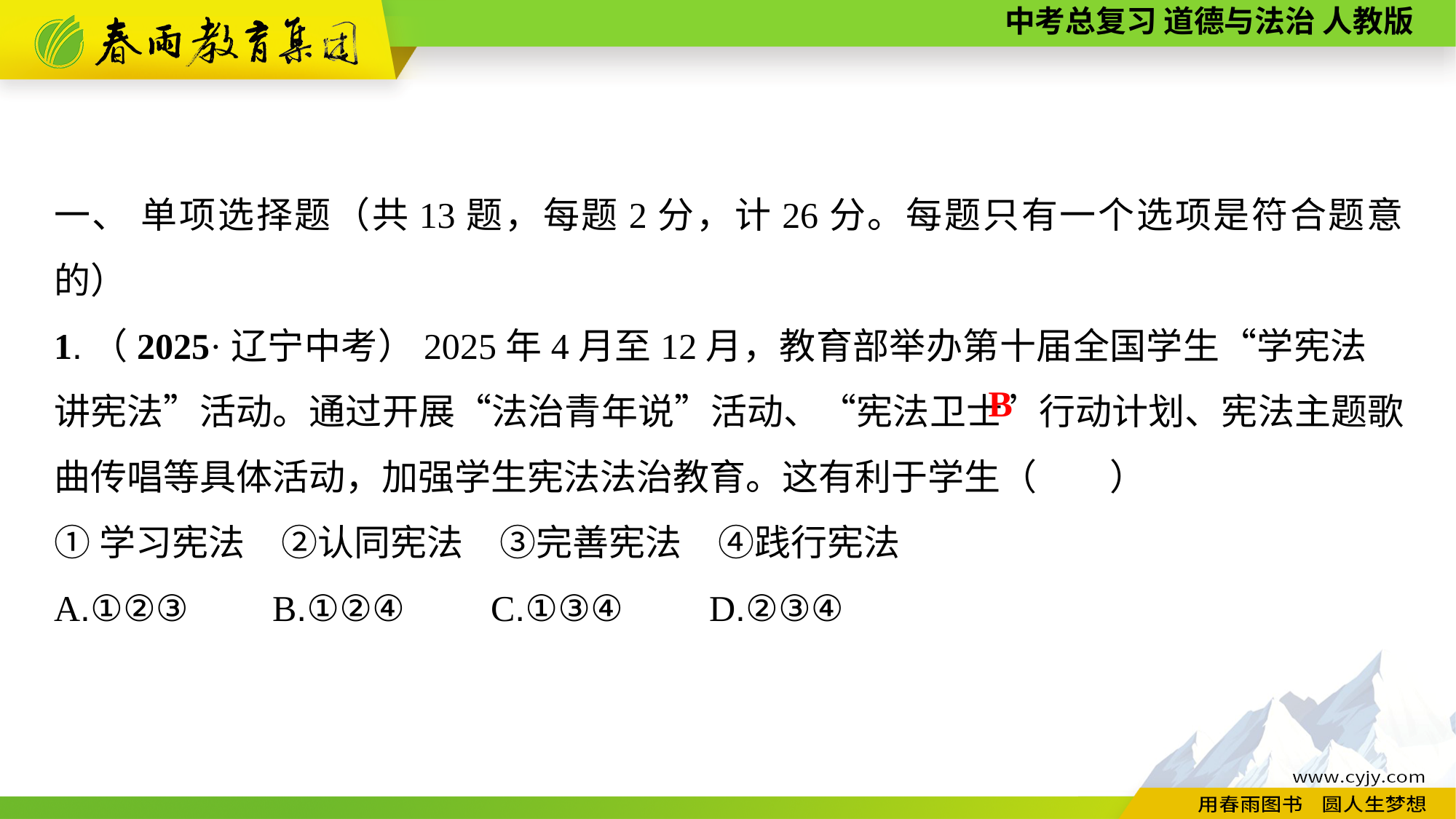

一、 单项选择题（共13题，每题2分，计26分。每题只有一个选项是符合题意的）
1.（2025·辽宁中考）2025年4月至12月，教育部举办第十届全国学生“学宪法　讲宪法”活动。通过开展“法治青年说”活动、“宪法卫士”行动计划、宪法主题歌曲传唱等具体活动，加强学生宪法法治教育。这有利于学生（　　）
①学习宪法　②认同宪法　③完善宪法　④践行宪法
A.①②③	B.①②④	C.①③④	D.②③④
B